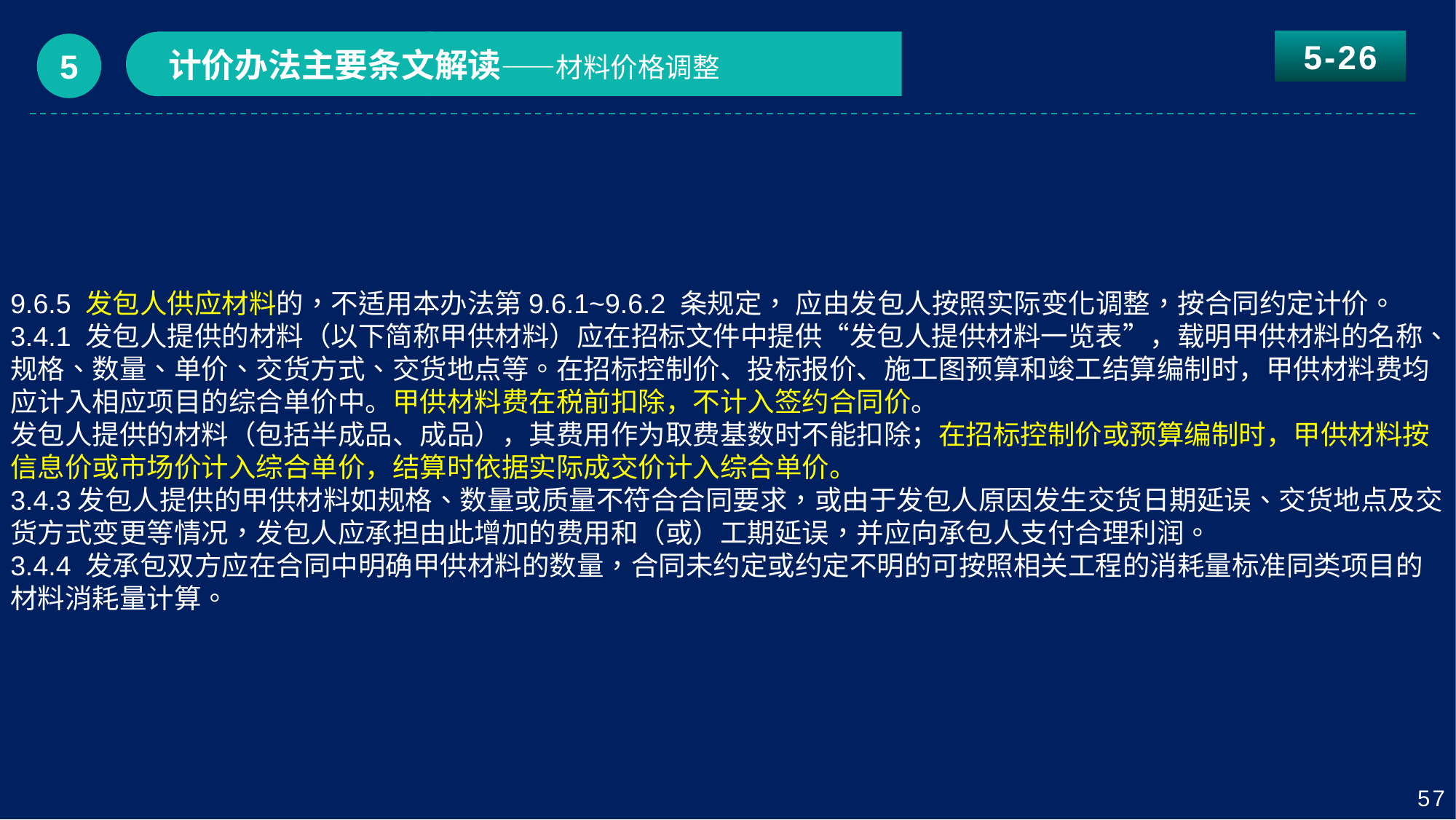

5-26
计价办法主要条文解读——材料价格调整

5
9.6.5 发包人供应材料的，不适用本办法第9.6.1~9.6.2 条规定， 应由发包人按照实际变化调整，按合同约定计价。
3.4.1 发包人提供的材料（以下简称甲供材料）应在招标文件中提供“发包人提供材料一览表”，载明甲供材料的名称、规格、数量、单价、交货方式、交货地点等。在招标控制价、投标报价、施工图预算和竣工结算编制时，甲供材料费均应计入相应项目的综合单价中。甲供材料费在税前扣除，不计入签约合同价。
发包人提供的材料（包括半成品、成品），其费用作为取费基数时不能扣除；在招标控制价或预算编制时，甲供材料按信息价或市场价计入综合单价，结算时依据实际成交价计入综合单价。
3.4.3发包人提供的甲供材料如规格、数量或质量不符合合同要求，或由于发包人原因发生交货日期延误、交货地点及交货方式变更等情况，发包人应承担由此增加的费用和（或）工期延误，并应向承包人支付合理利润。
3.4.4 发承包双方应在合同中明确甲供材料的数量，合同未约定或约定不明的可按照相关工程的消耗量标准同类项目的材料消耗量计算。
57